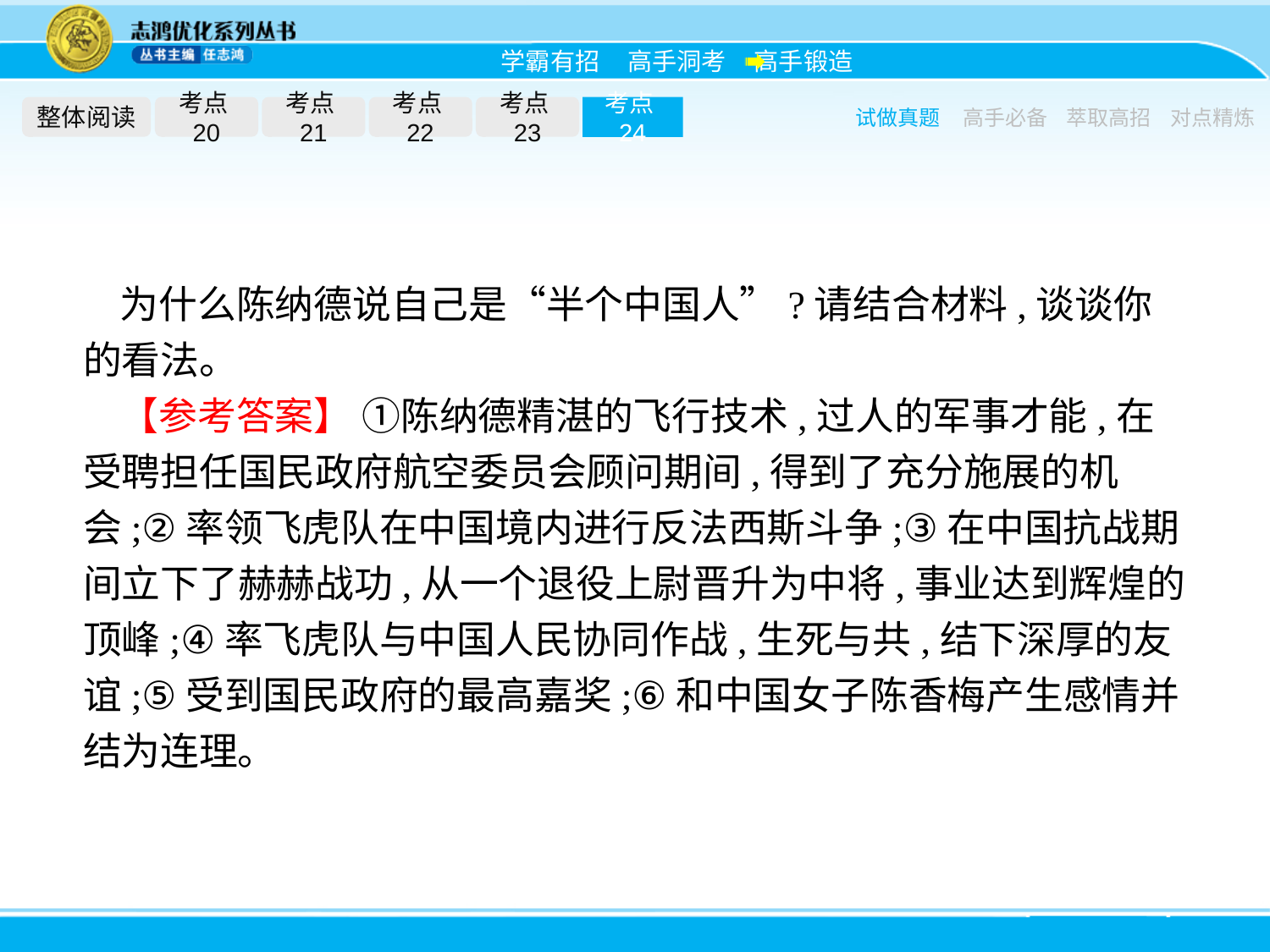

整体阅读
考点20
考点21
考点22
考点23
考点24
试做真题
高手必备
萃取高招
对点精炼
为什么陈纳德说自己是“半个中国人”?请结合材料,谈谈你的看法。
【参考答案】 ①陈纳德精湛的飞行技术,过人的军事才能,在受聘担任国民政府航空委员会顾问期间,得到了充分施展的机会;②率领飞虎队在中国境内进行反法西斯斗争;③在中国抗战期间立下了赫赫战功,从一个退役上尉晋升为中将,事业达到辉煌的顶峰;④率飞虎队与中国人民协同作战,生死与共,结下深厚的友谊;⑤受到国民政府的最高嘉奖;⑥和中国女子陈香梅产生感情并结为连理。